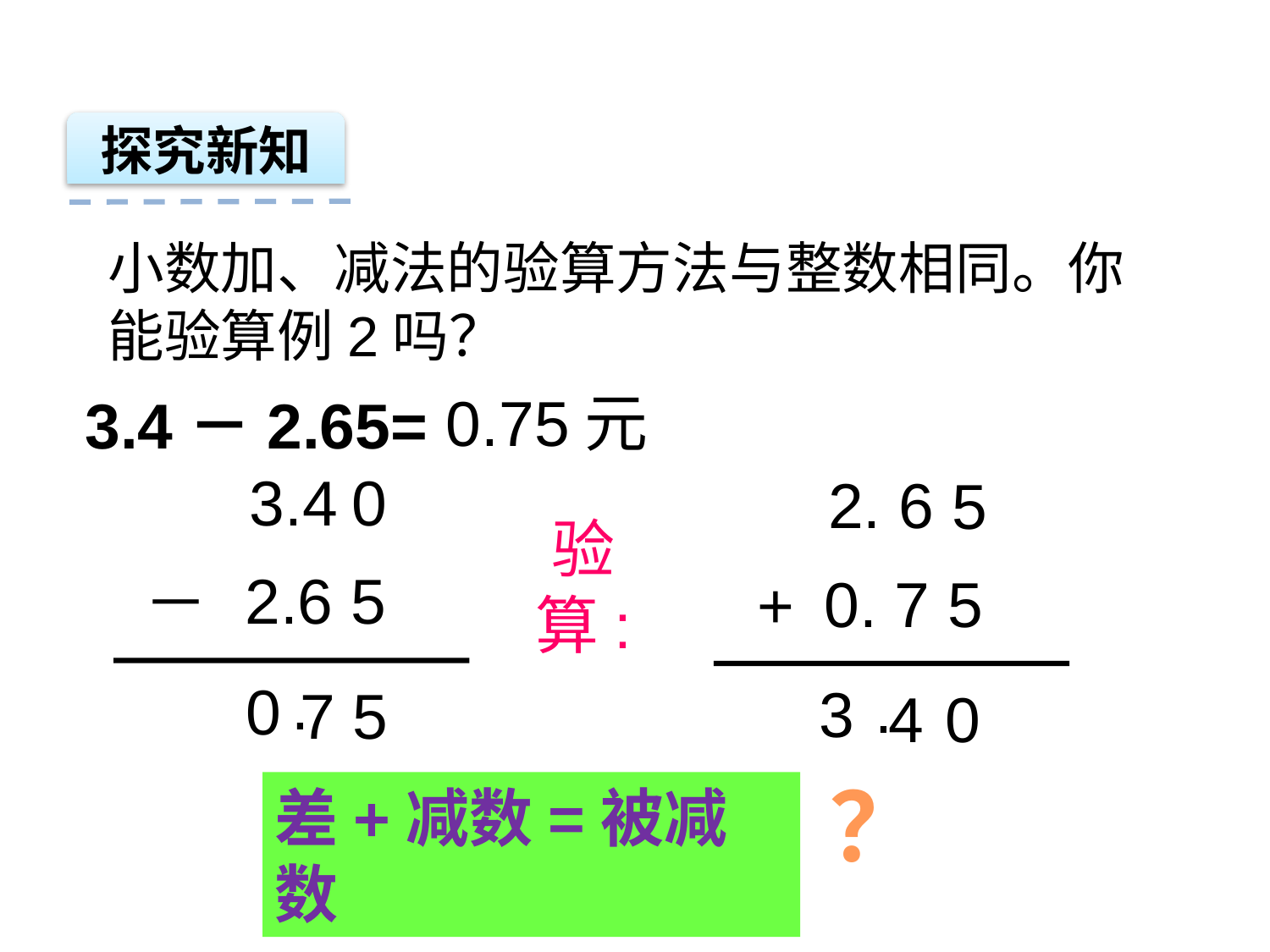

探究新知
小数加、减法的验算方法与整数相同。你能验算例2吗？
0.75元
3.4－2.65=
3.4
2.6 5
－

0
.
0
7
5
2. 6
0. 7 5
+

5
.
3
4
0
验
算:
？
差+减数=被减数